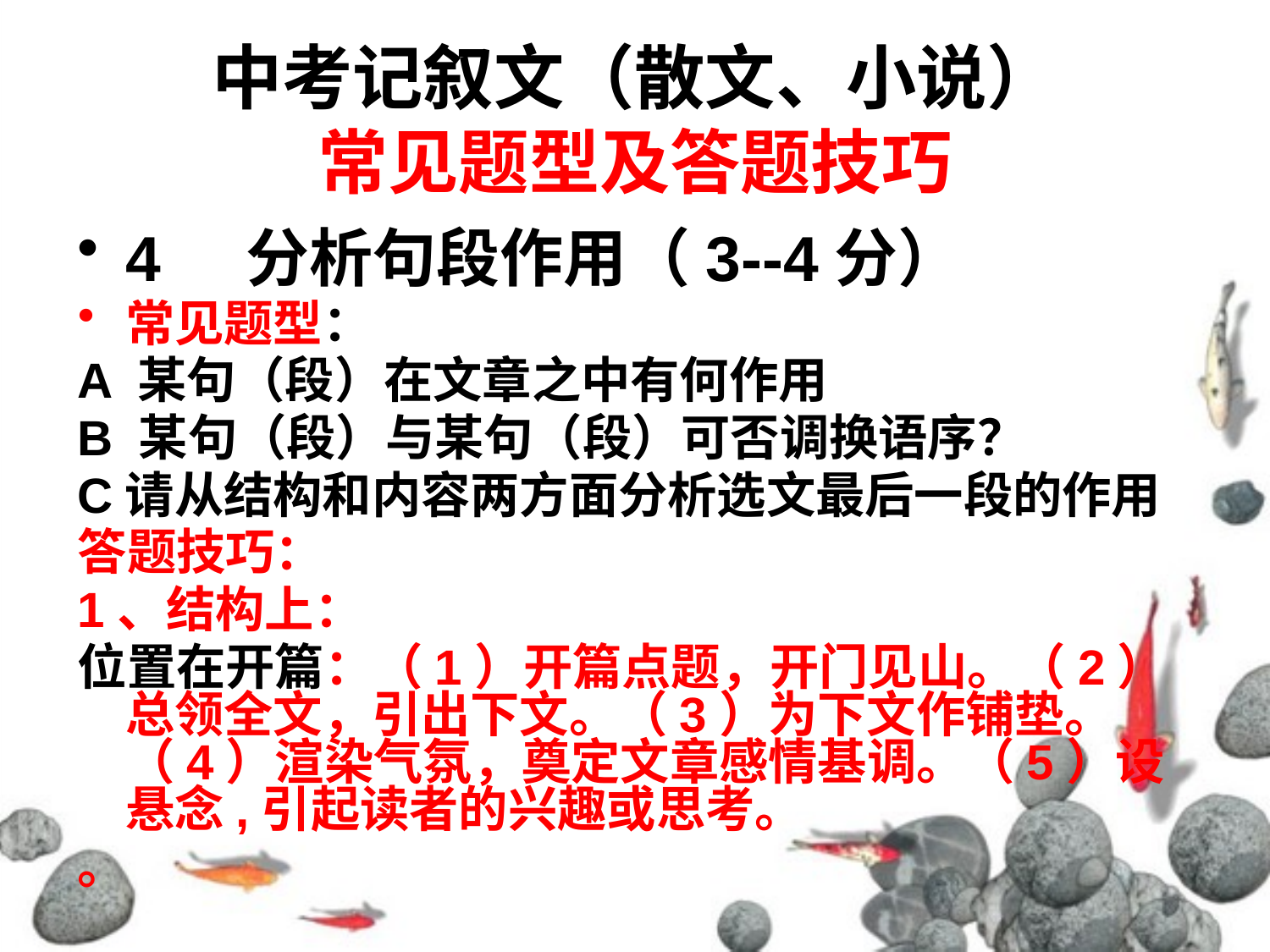

# 中考记叙文（散文、小说） 常见题型及答题技巧
4    分析句段作用（3--4分）
常见题型：
A 某句（段）在文章之中有何作用
B 某句（段）与某句（段）可否调换语序？
C请从结构和内容两方面分析选文最后一段的作用
答题技巧：
1、结构上：
位置在开篇：（1）开篇点题，开门见山。（2）总领全文，引出下文。（3）为下文作铺垫。（4）渲染气氛，奠定文章感情基调。（5）设悬念,引起读者的兴趣或思考。
。